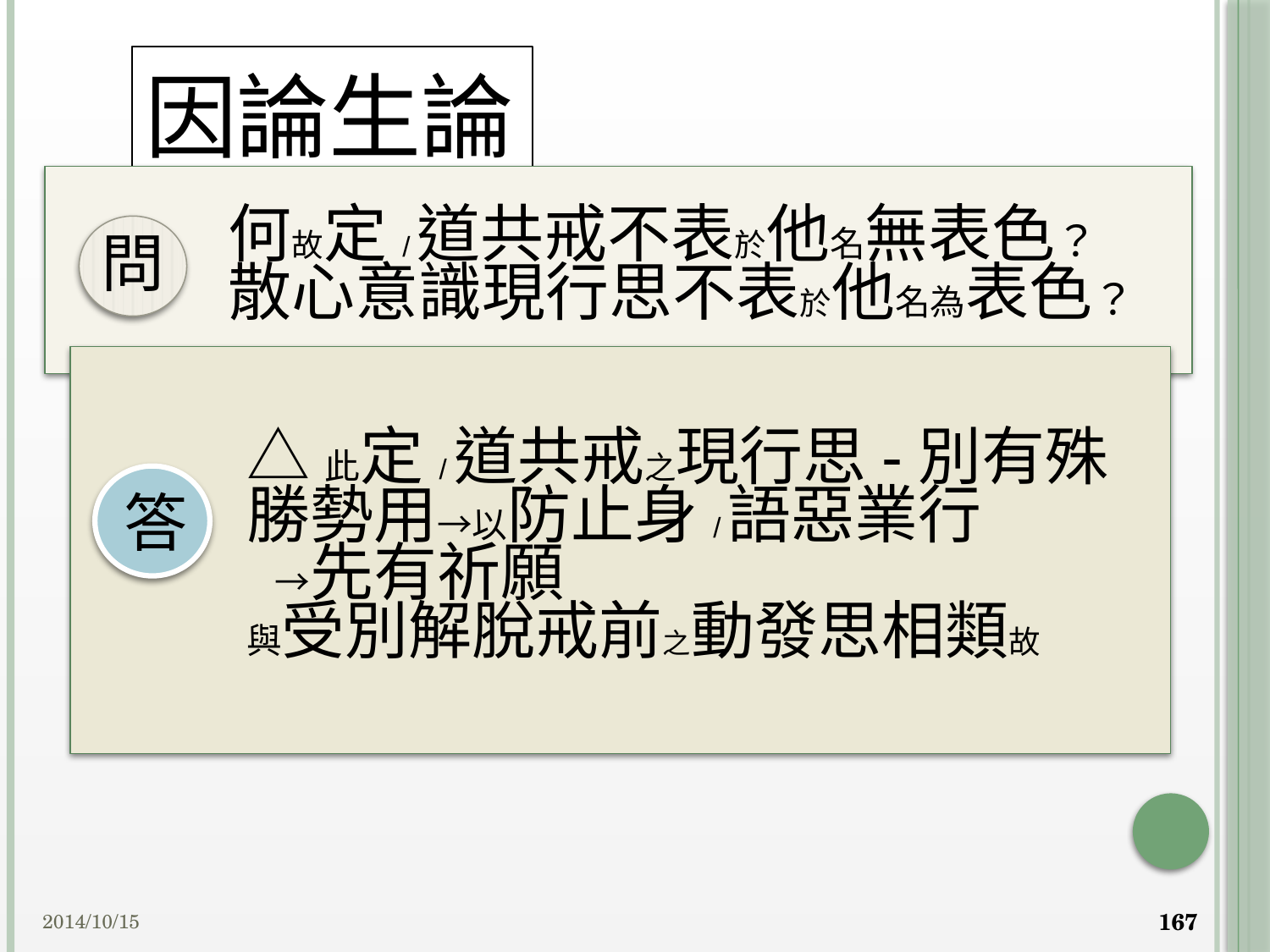

# 因論生論
何故定/道共戒不表於他名無表色？   散心意識現行思不表於他名為表色？
△此定/道共戒之現行思-別有殊勝勢用→以防止身/語惡業行             →先有祈願                                       與受別解脫戒前之動發思相類故
問
答
2014/10/15
167